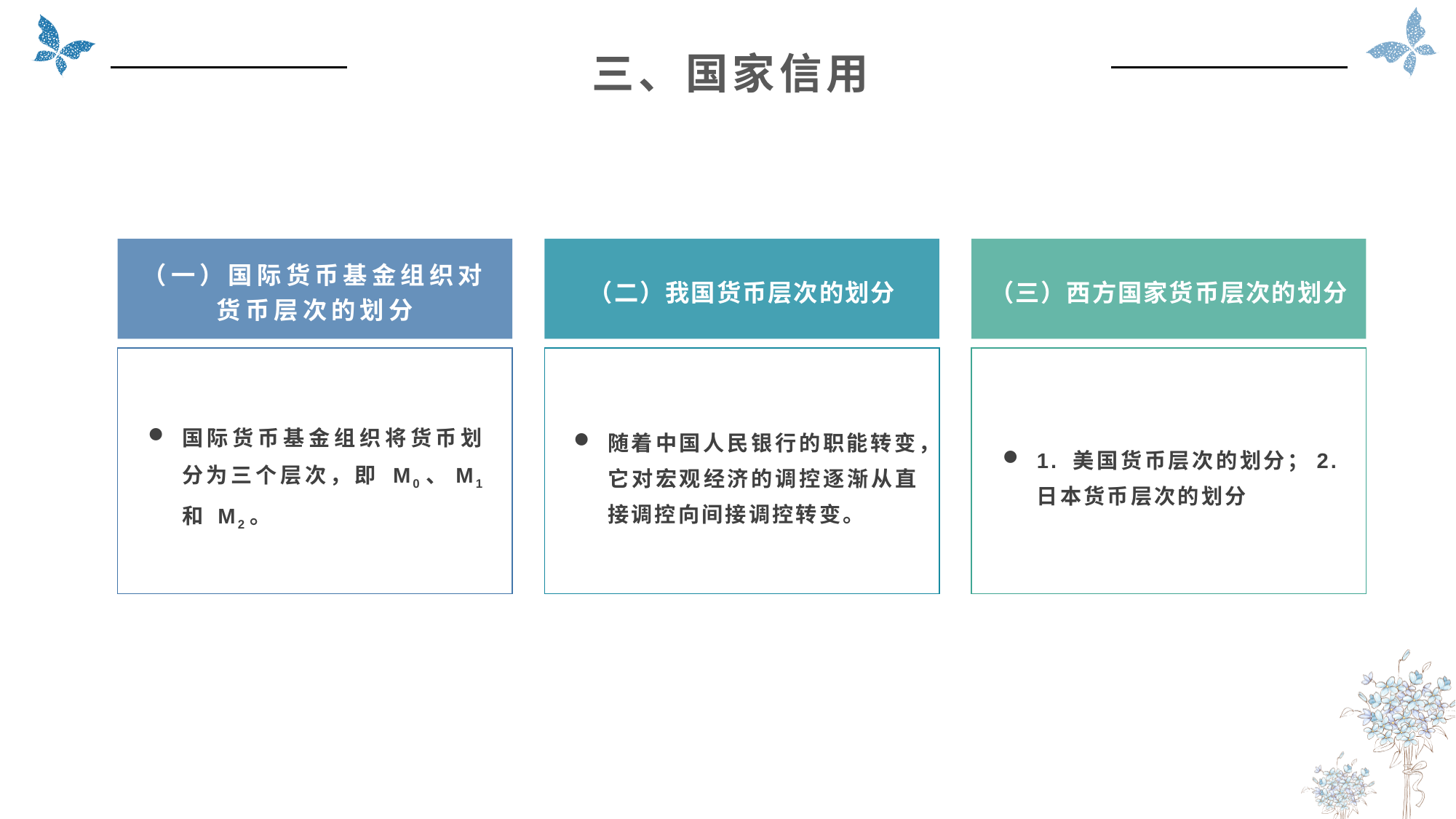

三、国家信用

（二）我国货币层次的划分
（三）西方国家货币层次的划分
（一）国际货币基金组织对货币层次的划分

国际货币基金组织将货币划分为三个层次，即 M0、M1 和 M2。
1. 美国货币层次的划分；2. 日本货币层次的划分
随着中国人民银行的职能转变，它对宏观经济的调控逐渐从直接调控向间接调控转变。